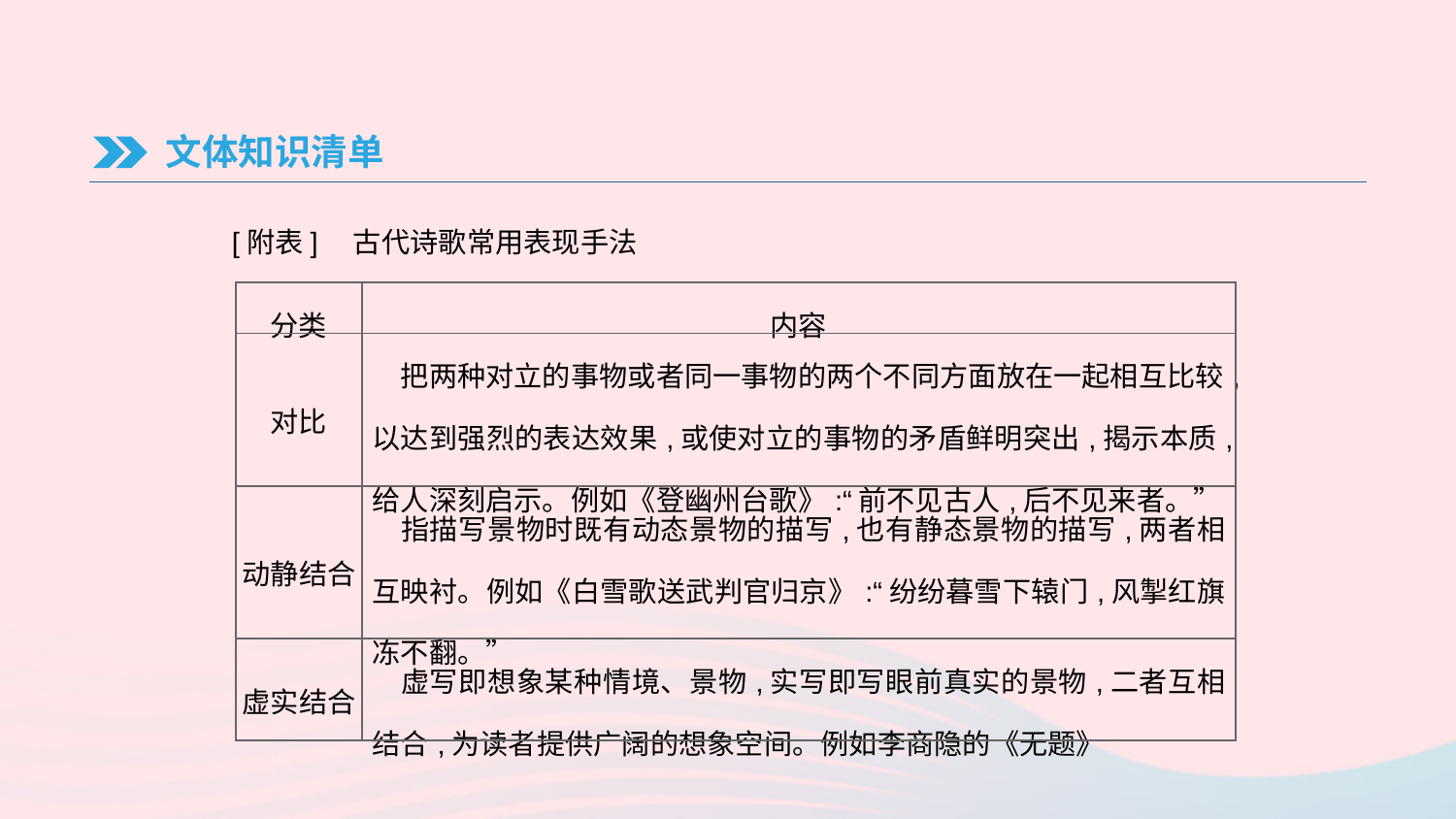

文体知识清单

[附表]　古代诗歌常用表现手法
| 分类 | 内容 |
| --- | --- |
| 对比 | 把两种对立的事物或者同一事物的两个不同方面放在一起相互比较,以达到强烈的表达效果,或使对立的事物的矛盾鲜明突出,揭示本质,给人深刻启示。例如《登幽州台歌》:“前不见古人,后不见来者。” |
| 动静结合 | 指描写景物时既有动态景物的描写,也有静态景物的描写,两者相互映衬。例如《白雪歌送武判官归京》:“纷纷暮雪下辕门,风掣红旗冻不翻。” |
| 虚实结合 | 虚写即想象某种情境、景物,实写即写眼前真实的景物,二者互相结合,为读者提供广阔的想象空间。例如李商隐的《无题》 |